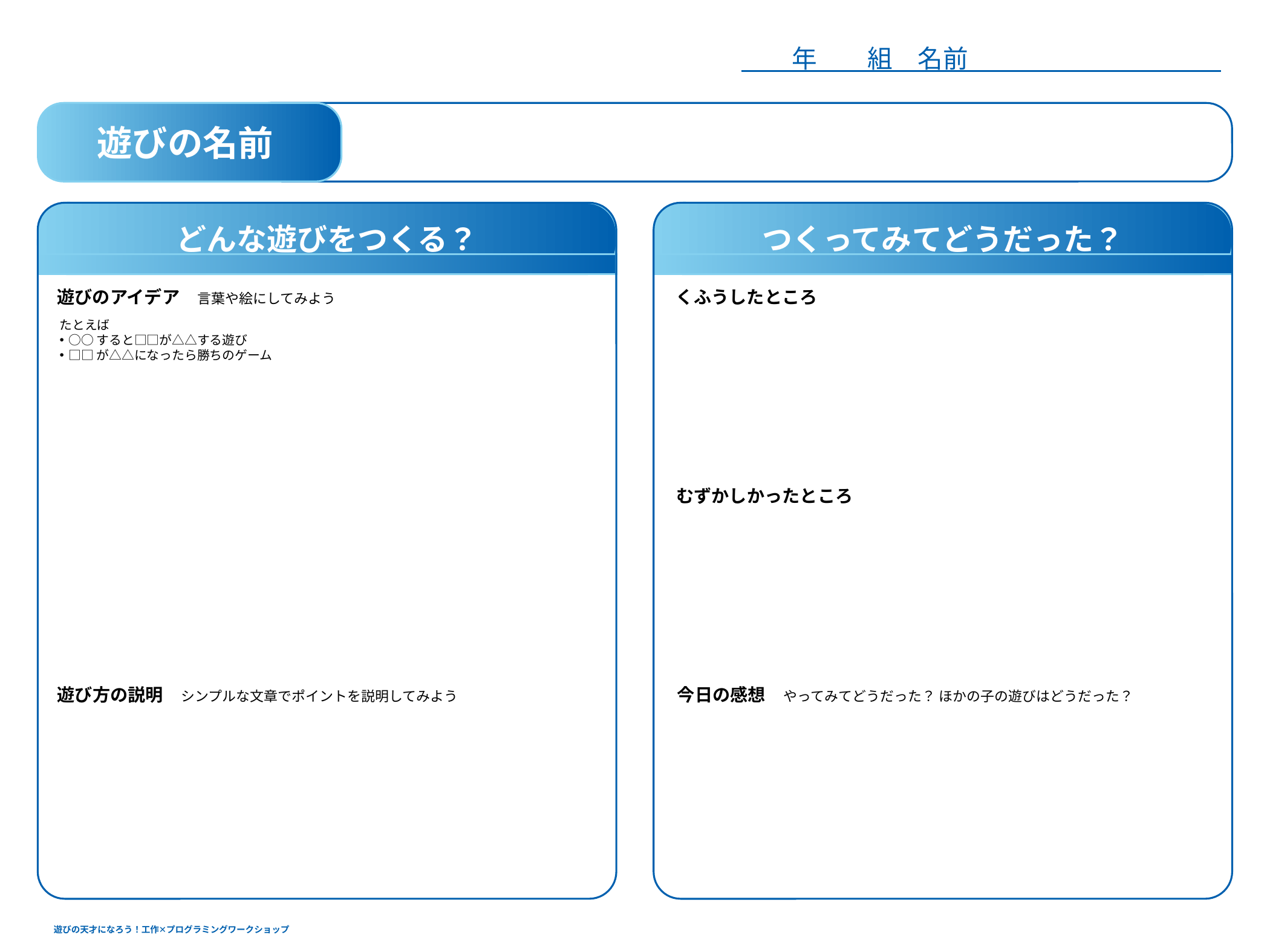

年　　組　名前

遊びの名前

どんな遊びをつくる？

つくってみてどうだった？

遊びのアイデア　言葉や絵にしてみよう
くふうしたところ
たとえば
○○すると□□が△△する遊び
□□が△△になったら勝ちのゲーム
むずかしかったところ
遊び方の説明　シンプルな文章でポイントを説明してみよう
今日の感想　やってみてどうだった？ ほかの子の遊びはどうだった？
遊びの天才になろう！工作✕プログラミングワークショップ